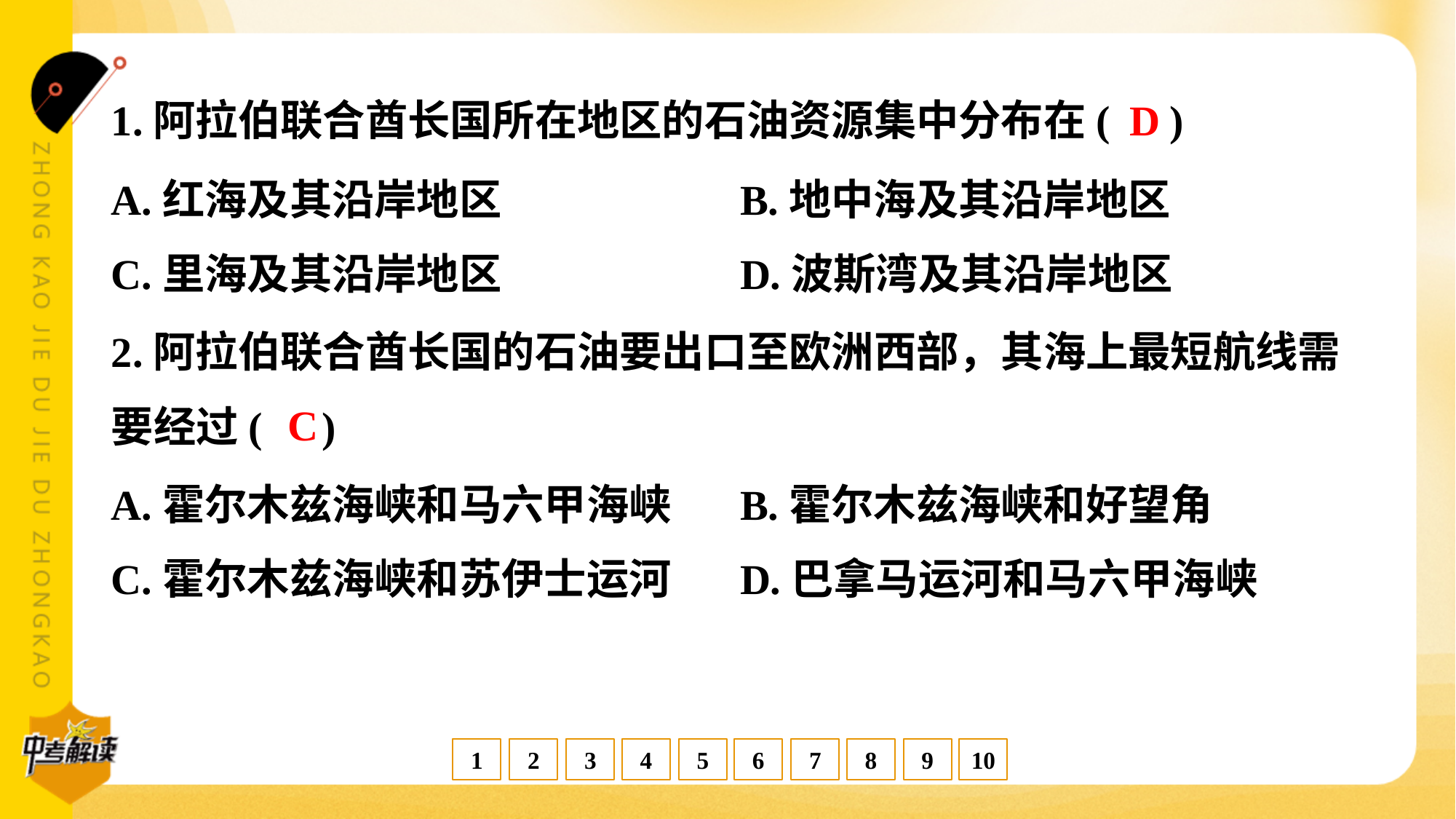

D
1.阿拉伯联合酋长国所在地区的石油资源集中分布在(     )
A.红海及其沿岸地区	B.地中海及其沿岸地区
C.里海及其沿岸地区	D.波斯湾及其沿岸地区
2.阿拉伯联合酋长国的石油要出口至欧洲西部，其海上最短航线需
要经过(     )
C
A.霍尔木兹海峡和马六甲海峡	B.霍尔木兹海峡和好望角
C.霍尔木兹海峡和苏伊士运河	D.巴拿马运河和马六甲海峡